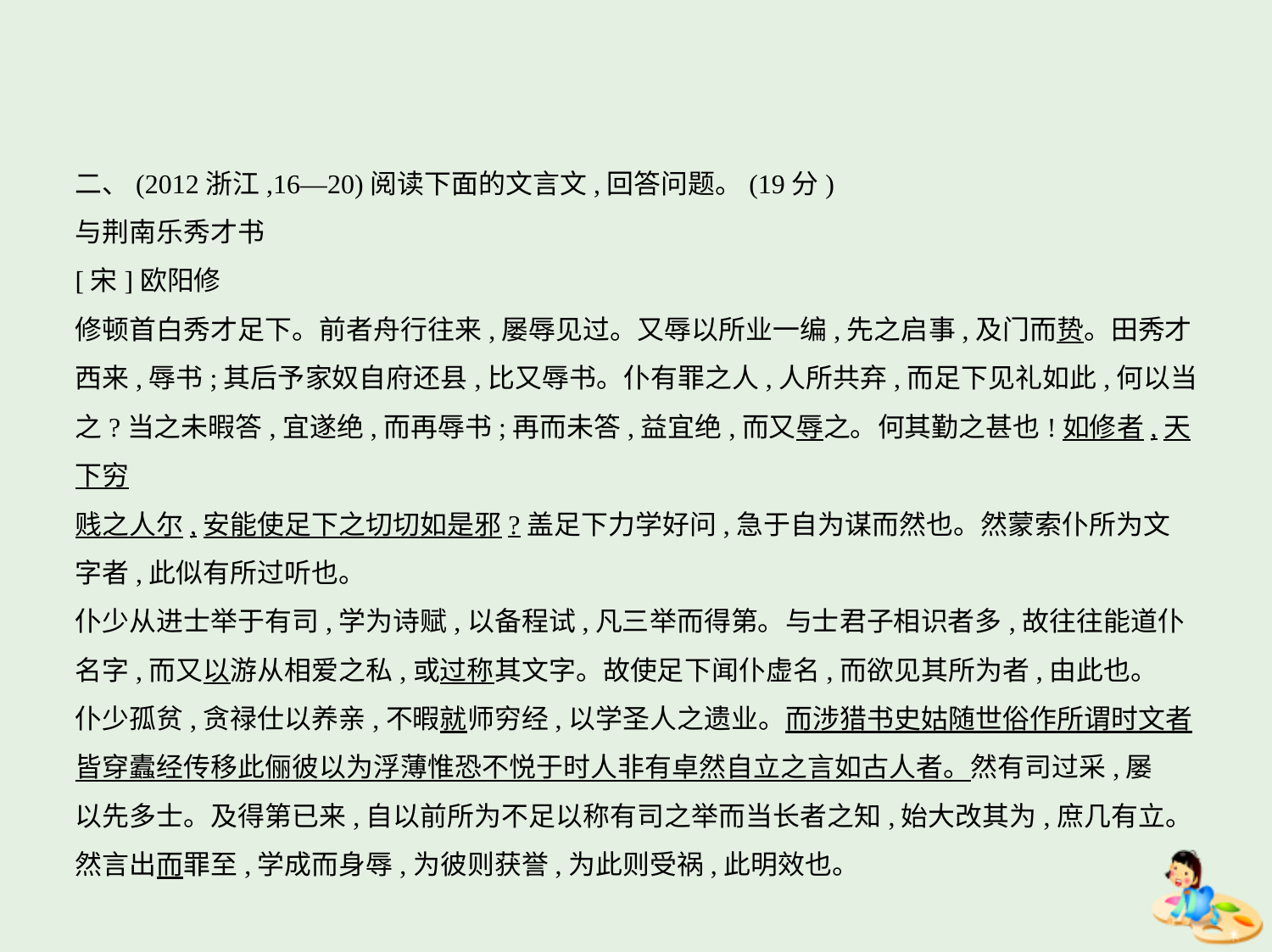

二、(2012浙江,16—20)阅读下面的文言文,回答问题。(19分)
与荆南乐秀才书
[宋]欧阳修
修顿首白秀才足下。前者舟行往来,屡辱见过。又辱以所业一编,先之启事,及门而贽。田秀才
西来,辱书;其后予家奴自府还县,比又辱书。仆有罪之人,人所共弃,而足下见礼如此,何以当
之?当之未暇答,宜遂绝,而再辱书;再而未答,益宜绝,而又辱之。何其勤之甚也!如修者,天下穷
贱之人尔,安能使足下之切切如是邪?盖足下力学好问,急于自为谋而然也。然蒙索仆所为文
字者,此似有所过听也。
仆少从进士举于有司,学为诗赋,以备程试,凡三举而得第。与士君子相识者多,故往往能道仆
名字,而又以游从相爱之私,或过称其文字。故使足下闻仆虚名,而欲见其所为者,由此也。
仆少孤贫,贪禄仕以养亲,不暇就师穷经,以学圣人之遗业。而涉猎书史姑随世俗作所谓时文者
皆穿蠹经传移此俪彼以为浮薄惟恐不悦于时人非有卓然自立之言如古人者。然有司过采,屡
以先多士。及得第已来,自以前所为不足以称有司之举而当长者之知,始大改其为,庶几有立。
然言出而罪至,学成而身辱,为彼则获誉,为此则受祸,此明效也。